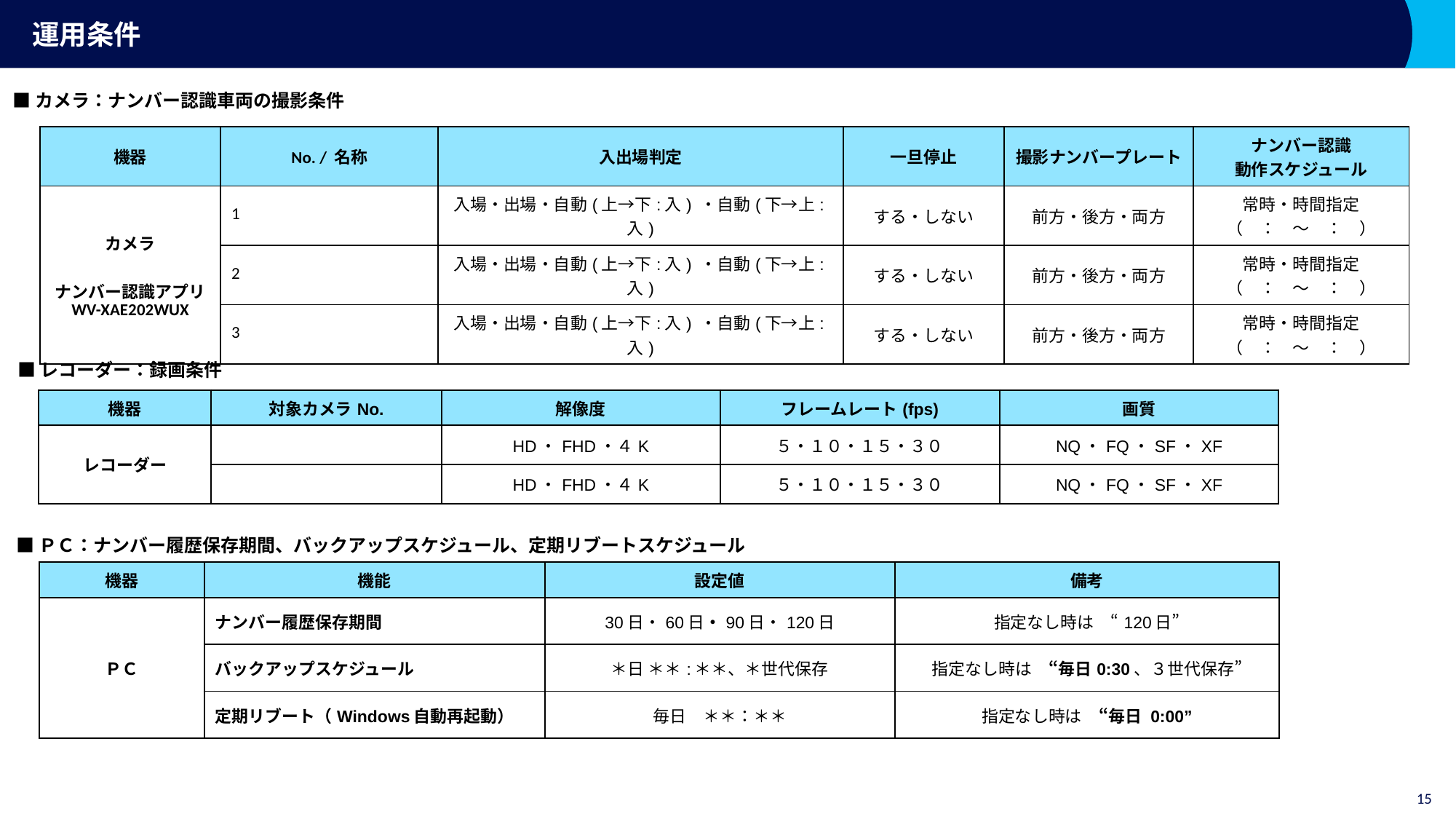

# 運用条件
■カメラ：ナンバー認識車両の撮影条件
| 機器 | No. / 名称 | 入出場判定 | 一旦停止 | 撮影ナンバープレート | ナンバー認識 動作スケジュール |
| --- | --- | --- | --- | --- | --- |
| カメラ ナンバー認識アプリ WV-XAE202WUX | 1 | 入場・出場・自動(上→下:入) ・自動(下→上:入) | する・しない | 前方・後方・両方 | 常時・時間指定 （　：　～　：　） |
|  | 2 | 入場・出場・自動(上→下:入) ・自動(下→上:入) | する・しない | 前方・後方・両方 | 常時・時間指定 （　：　～　：　） |
|  | 3 | 入場・出場・自動(上→下:入) ・自動(下→上:入) | する・しない | 前方・後方・両方 | 常時・時間指定 （　：　～　：　） |
■レコーダー：録画条件
| 機器 | 対象カメラNo. | 解像度 | フレームレート(fps) | 画質 |
| --- | --- | --- | --- | --- |
| レコーダー |  | HD・FHD・４K | ５・１０・１５・３０ | NQ・FQ・SF・XF |
|  |  | HD・FHD・４K | ５・１０・１５・３０ | NQ・FQ・SF・XF |
■ＰＣ：ナンバー履歴保存期間、バックアップスケジュール、定期リブートスケジュール
| 機器 | 機能 | 設定値 | 備考 |
| --- | --- | --- | --- |
| ＰＣ | ナンバー履歴保存期間 | 30日・60日・90日・120日 | 指定なし時は　“120日” |
|  | バックアップスケジュール | ＊日 ＊＊:＊＊、＊世代保存 | 指定なし時は　“毎日0:30、３世代保存” |
|  | 定期リブート（Windows自動再起動） | 毎日　＊＊：＊＊ | 指定なし時は　“毎日 0:00” |